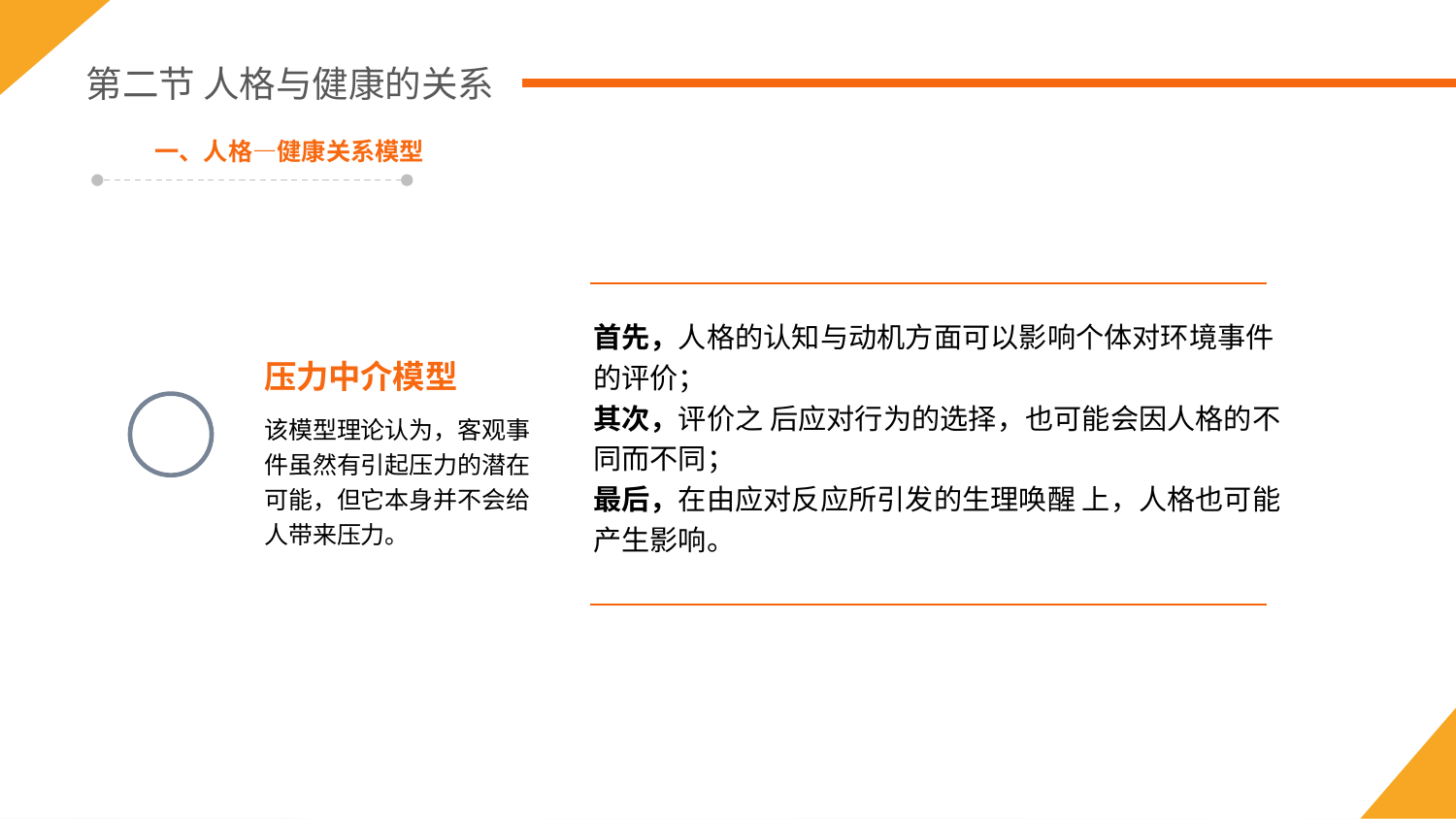

第二节 人格与健康的关系
一、人格—健康关系模型
首先，人格的认知与动机方面可以影响个体对环境事件的评价；
其次，评价之 后应对行为的选择，也可能会因人格的不同而不同；
最后，在由应对反应所引发的生理唤醒 上，人格也可能产生影响。
压力中介模型
该模型理论认为，客观事件虽然有引起压力的潜在可能，但它本身并不会给人带来压力。